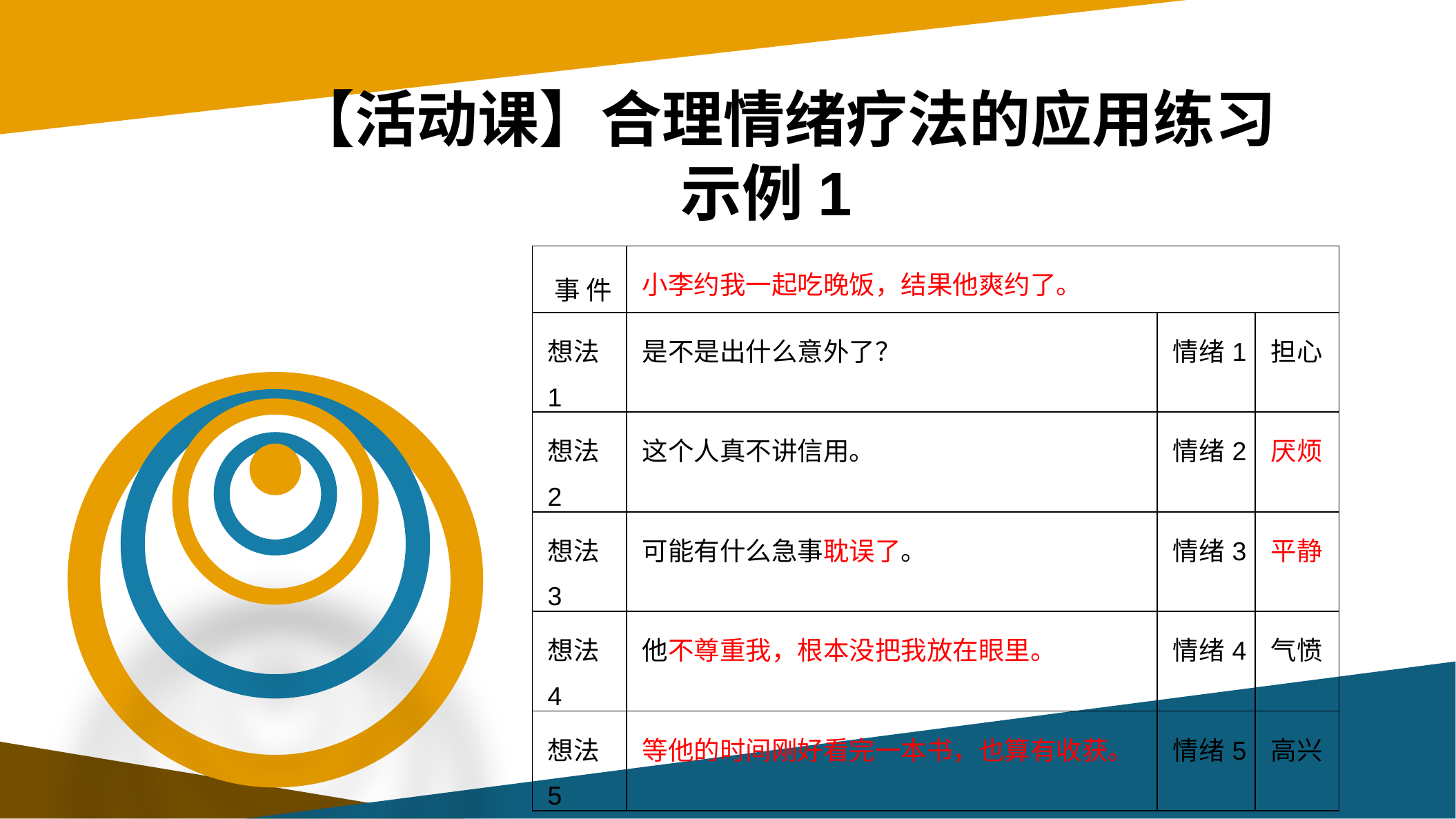

# 【活动课】合理情绪疗法的应用练习 示例1
| 事 件 | 小李约我一起吃晚饭，结果他爽约了。 |  |  |
| --- | --- | --- | --- |
| 想法1 | 是不是出什么意外了？ | 情绪1 | 担心 |
| 想法2 | 这个人真不讲信用。 | 情绪2 | 厌烦 |
| 想法3 | 可能有什么急事耽误了。 | 情绪3 | 平静 |
| 想法4 | 他不尊重我，根本没把我放在眼里。 | 情绪4 | 气愤 |
| 想法5 | 等他的时间刚好看完一本书，也算有收获。 | 情绪5 | 高兴 |